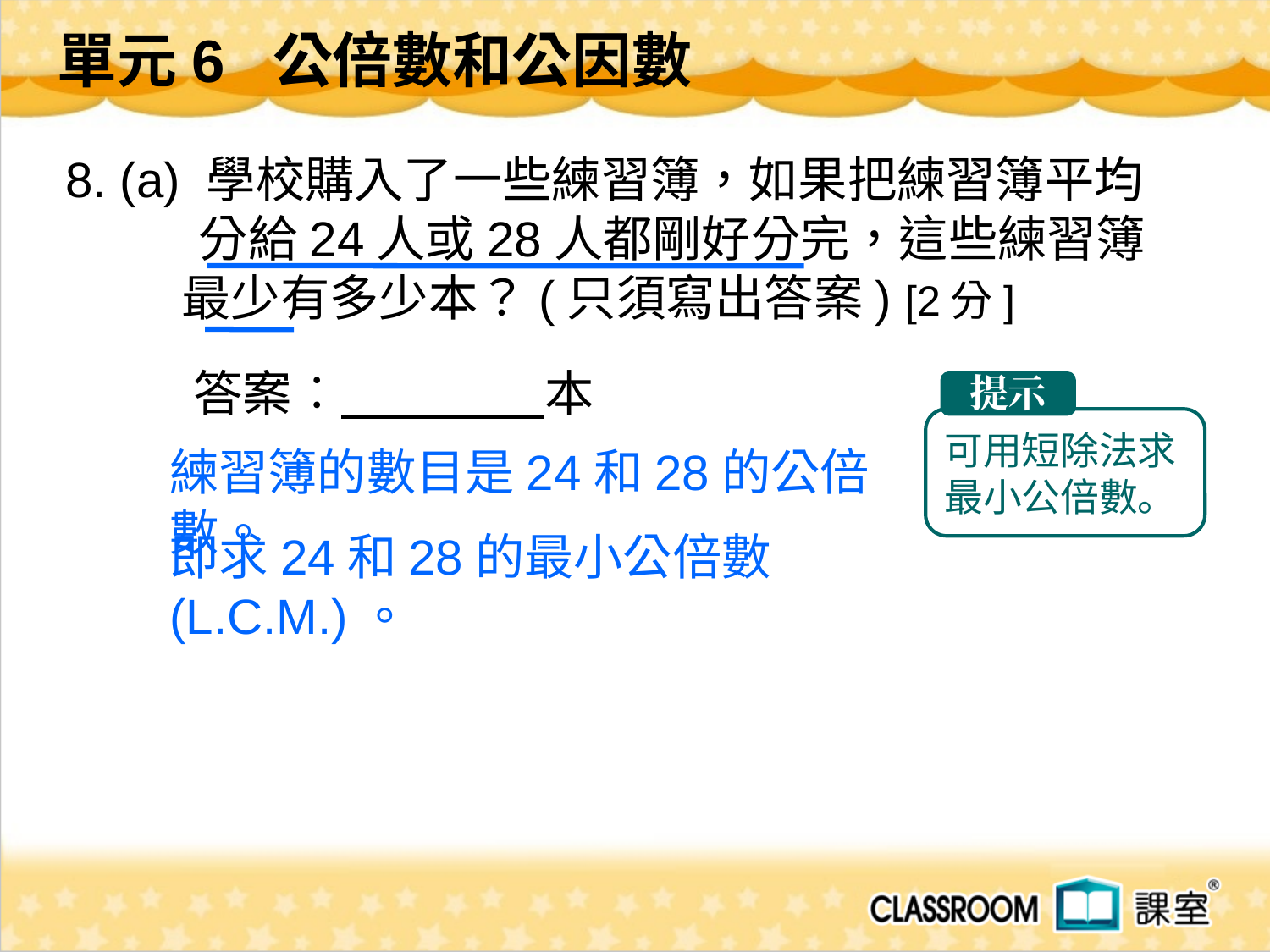

單元6  公倍數和公因數
  8. (a) 學校購入了一些練習簿，如果把練習簿平均分給24人或28人都剛好分完，這些練習簿
            最少有多少本？(只須寫出答案) [2分]

答案︰                本
提示
可用短除法求最小公倍數。
練習簿的數目是24和28的公倍數。
即求24和28的最小公倍數(L.C.M.)。